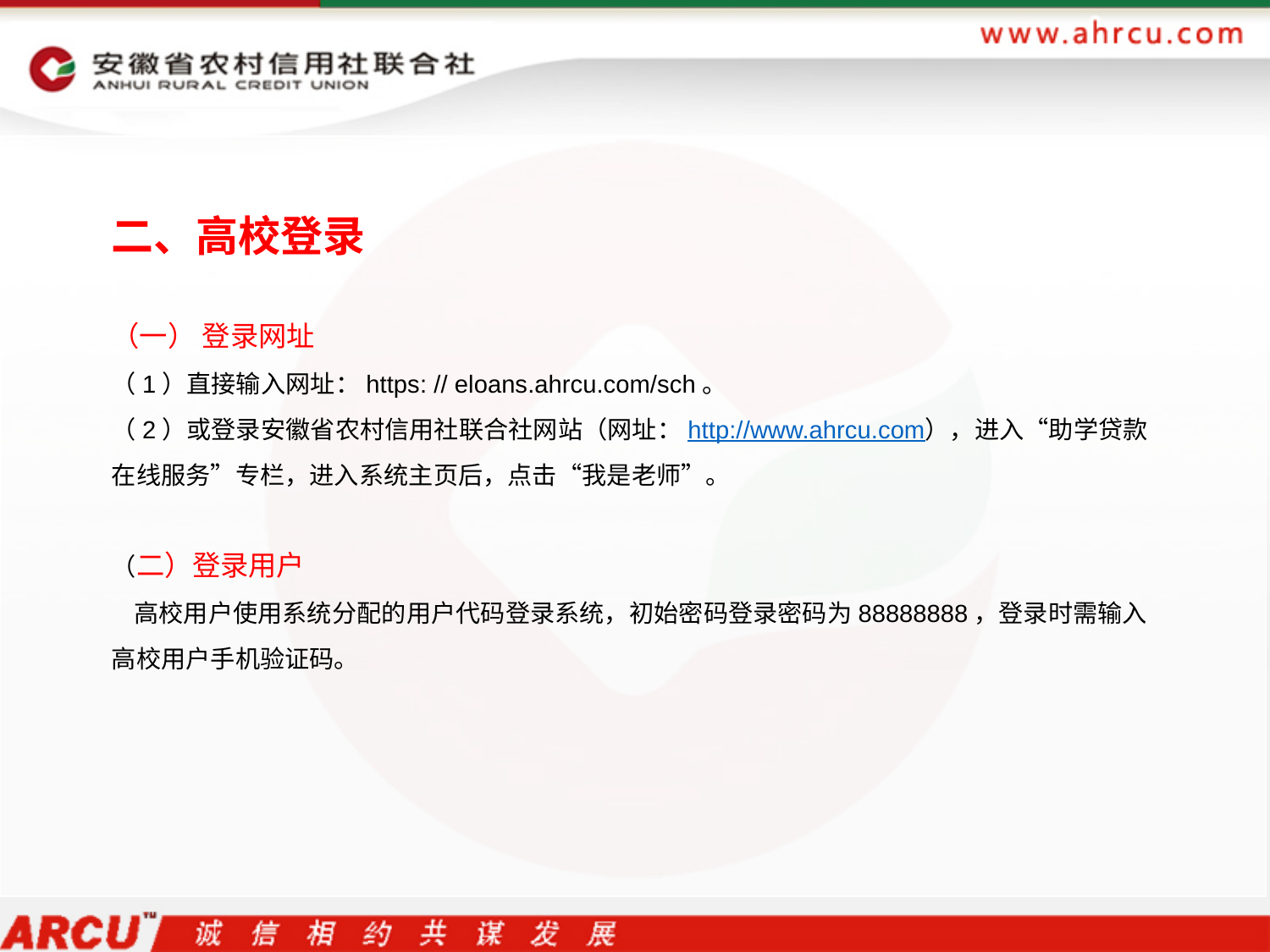

二、高校登录

（一） 登录网址
（1）直接输入网址：https: // eloans.ahrcu.com/sch。
（2）或登录安徽省农村信用社联合社网站（网址：http://www.ahrcu.com），进入“助学贷款在线服务”专栏，进入系统主页后，点击“我是老师”。

（二）登录用户
   高校用户使用系统分配的用户代码登录系统，初始密码登录密码为88888888，登录时需输入高校用户手机验证码。